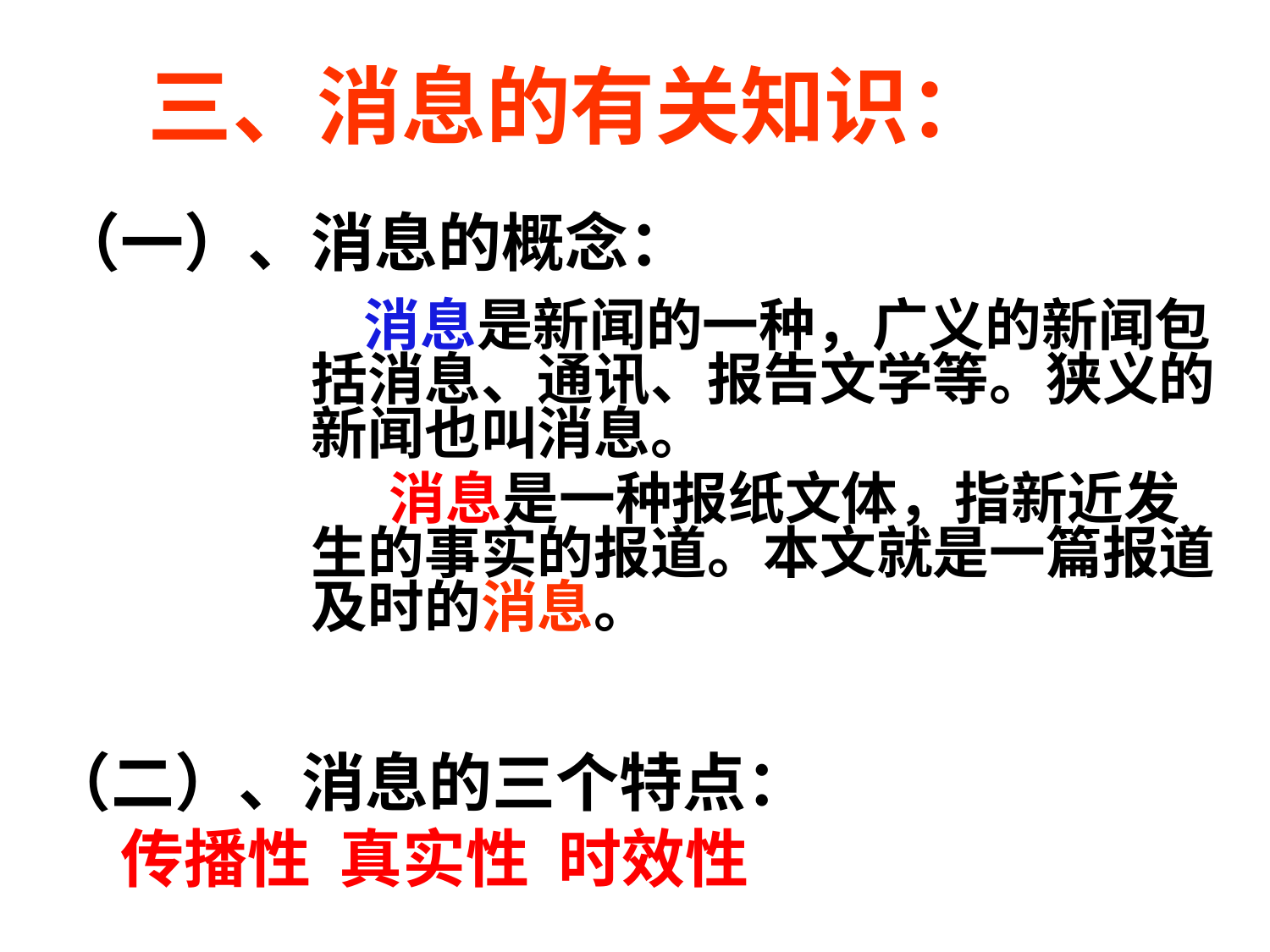

三、消息的有关知识：

（一）、消息的概念：
   消息是新闻的一种，广义的新闻包括消息、通讯、报告文学等。狭义的新闻也叫消息。
     消息是一种报纸文体，指新近发生的事实的报道。本文就是一篇报道及时的消息。

（二）、消息的三个特点：
    传播性  真实性  时效性